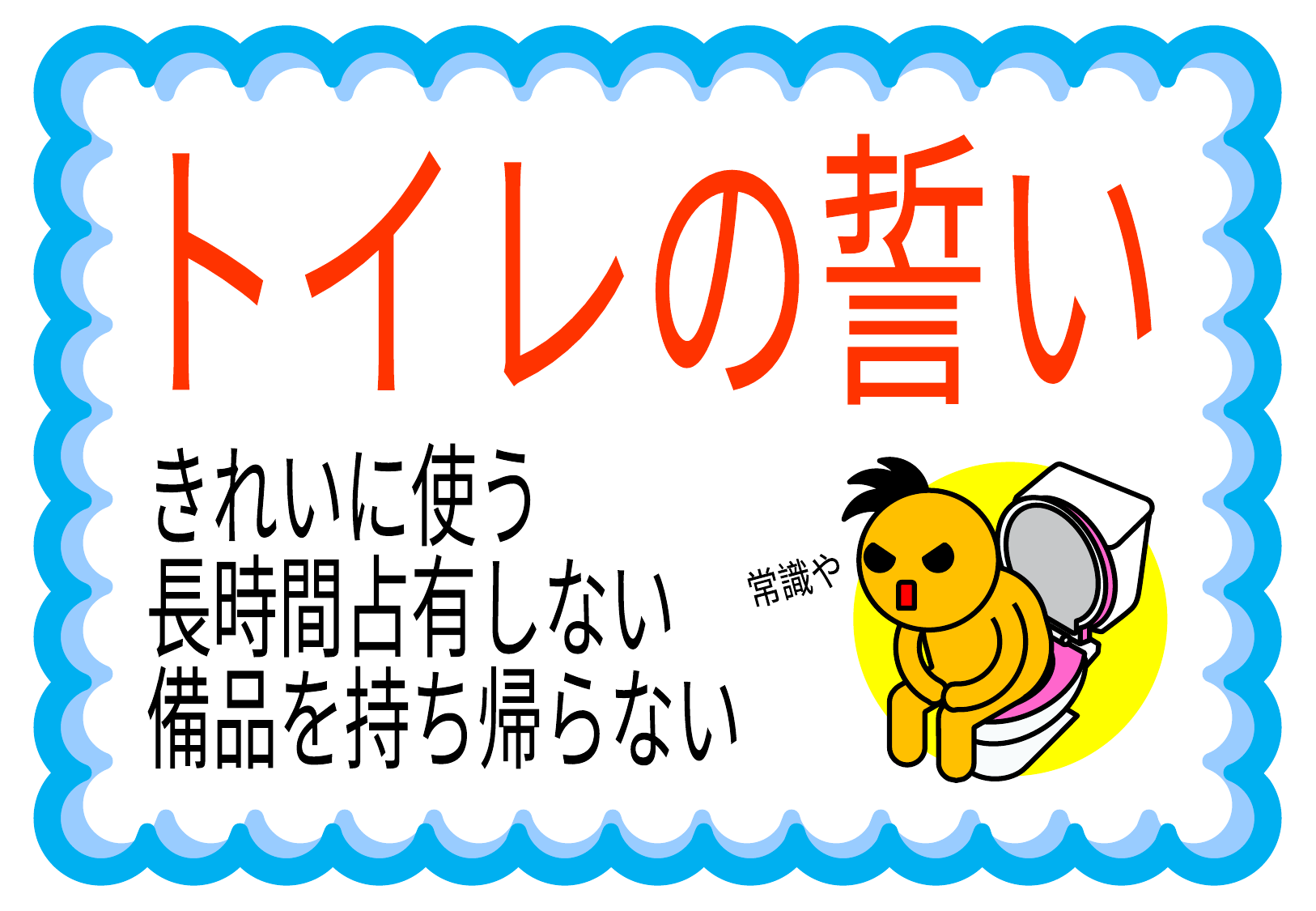

トイレの誓い
きれいに使う
長時間占有しない
備品を持ち帰らない

常識や